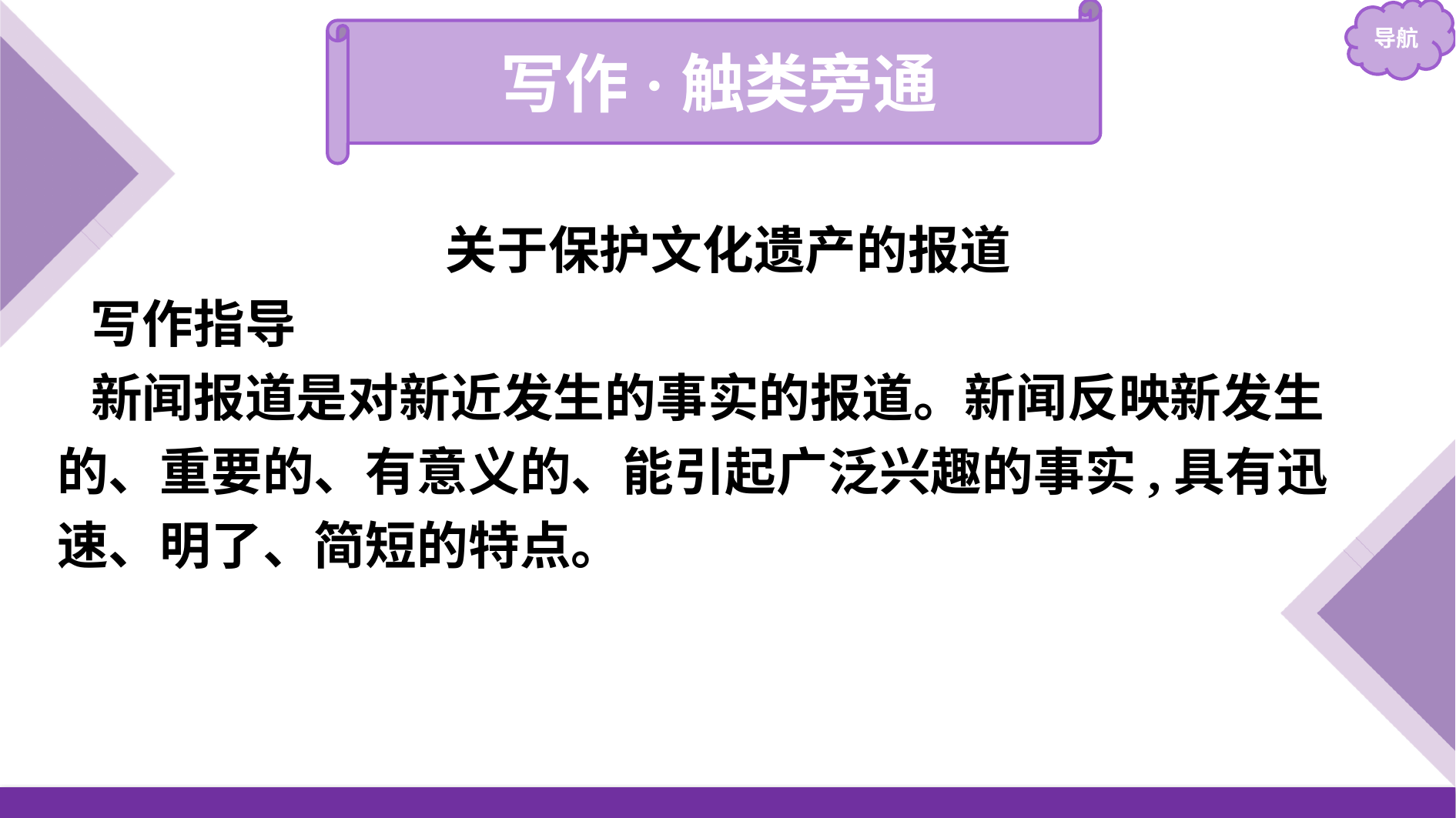

写作·触类旁通
关于保护文化遗产的报道
写作指导
新闻报道是对新近发生的事实的报道。新闻反映新发生的、重要的、有意义的、能引起广泛兴趣的事实,具有迅速、明了、简短的特点。